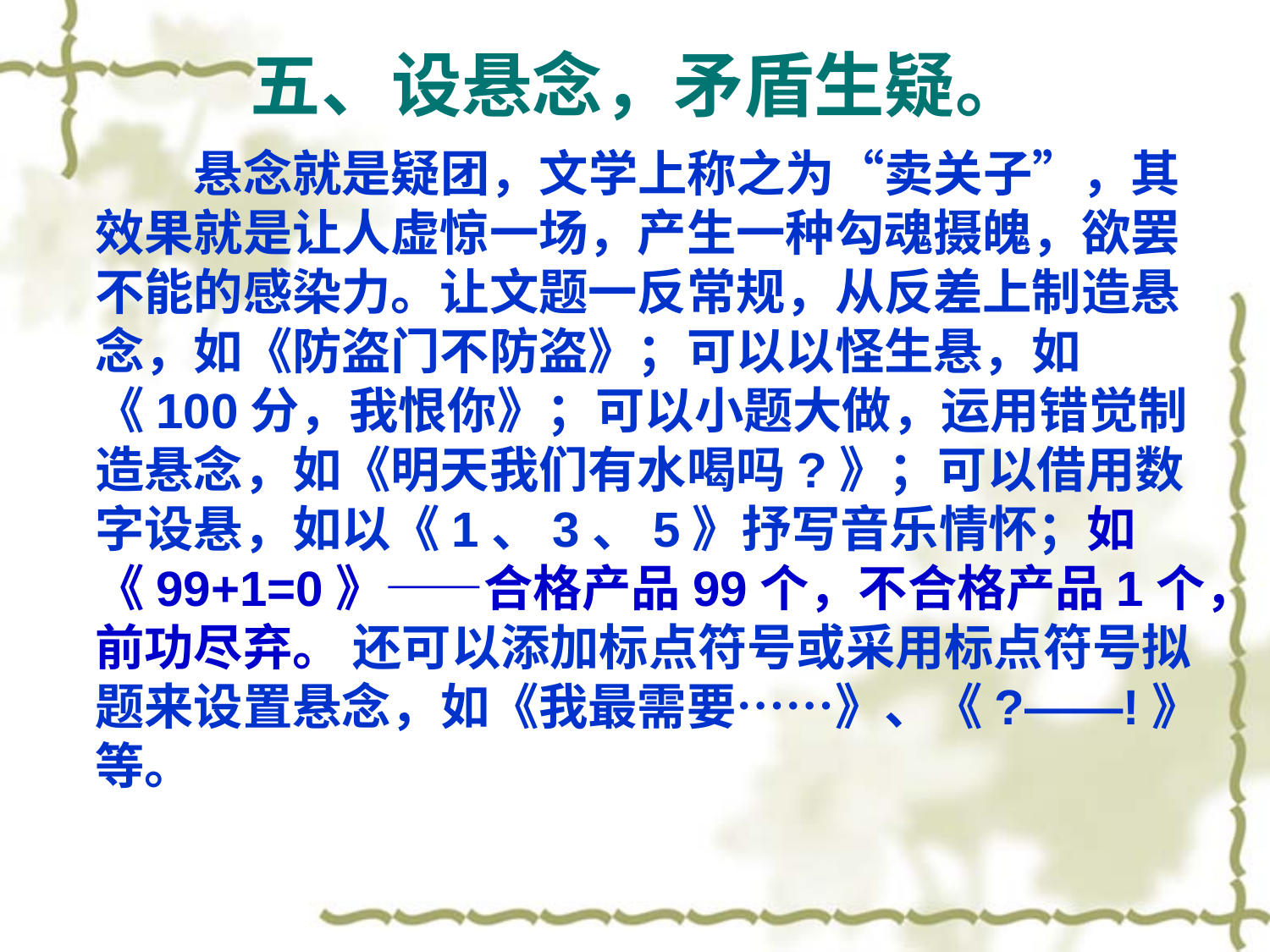

# 五、设悬念，矛盾生疑。
            悬念就是疑团，文学上称之为“卖关子”，其效果就是让人虚惊一场，产生一种勾魂摄魄，欲罢不能的感染力。让文题一反常规，从反差上制造悬念，如《防盗门不防盗》；可以以怪生悬，如《100分，我恨你》；可以小题大做，运用错觉制造悬念，如《明天我们有水喝吗?》；可以借用数字设悬，如以《1、3、5》抒写音乐情怀；如《99+1=0》——合格产品99个，不合格产品1个，前功尽弃。 还可以添加标点符号或采用标点符号拟题来设置悬念，如《我最需要……》、《?——!》等。
180